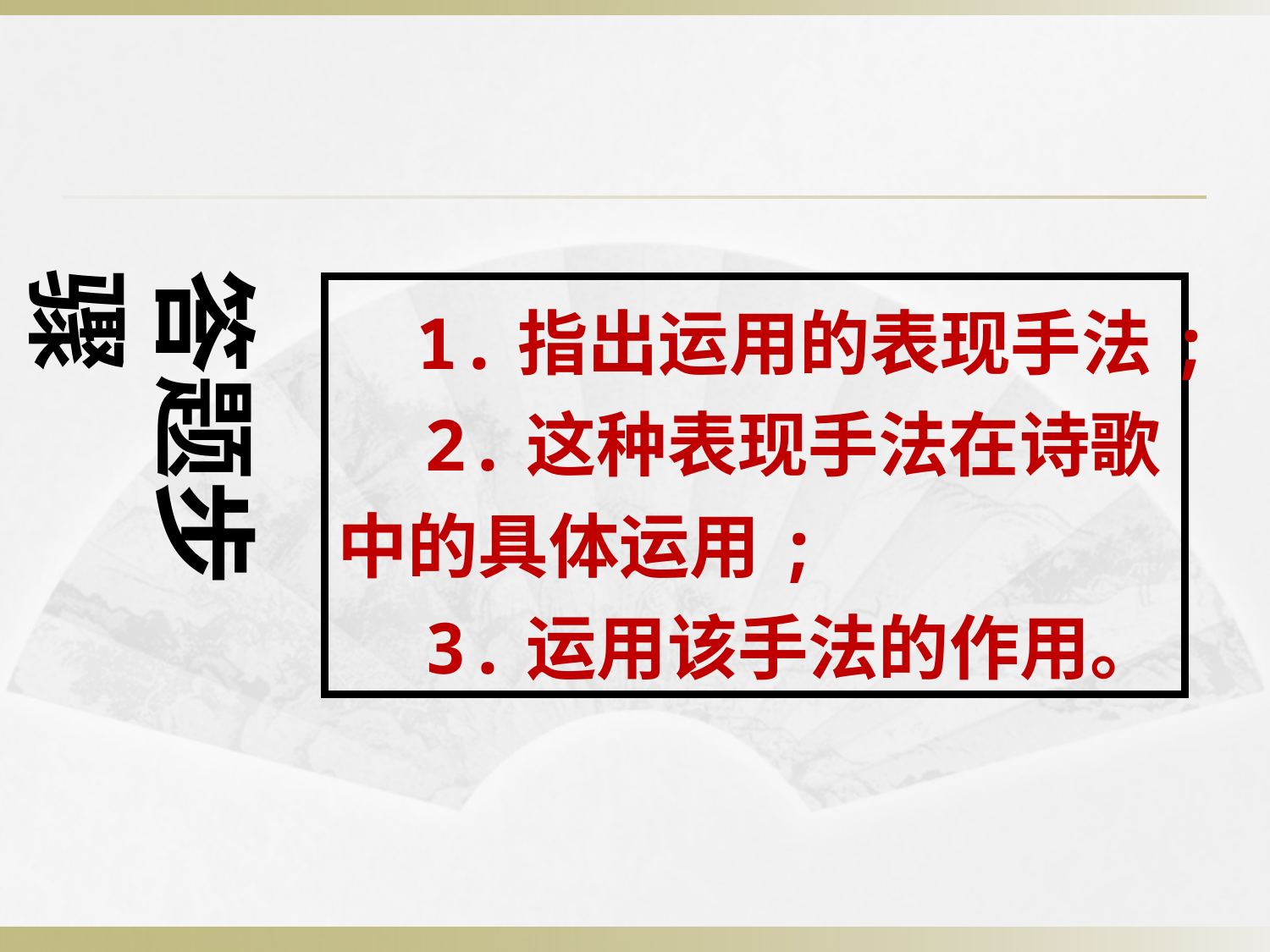

答题步骤
　1.指出运用的表现手法;
　2.这种表现手法在诗歌中的具体运用;
　3.运用该手法的作用。